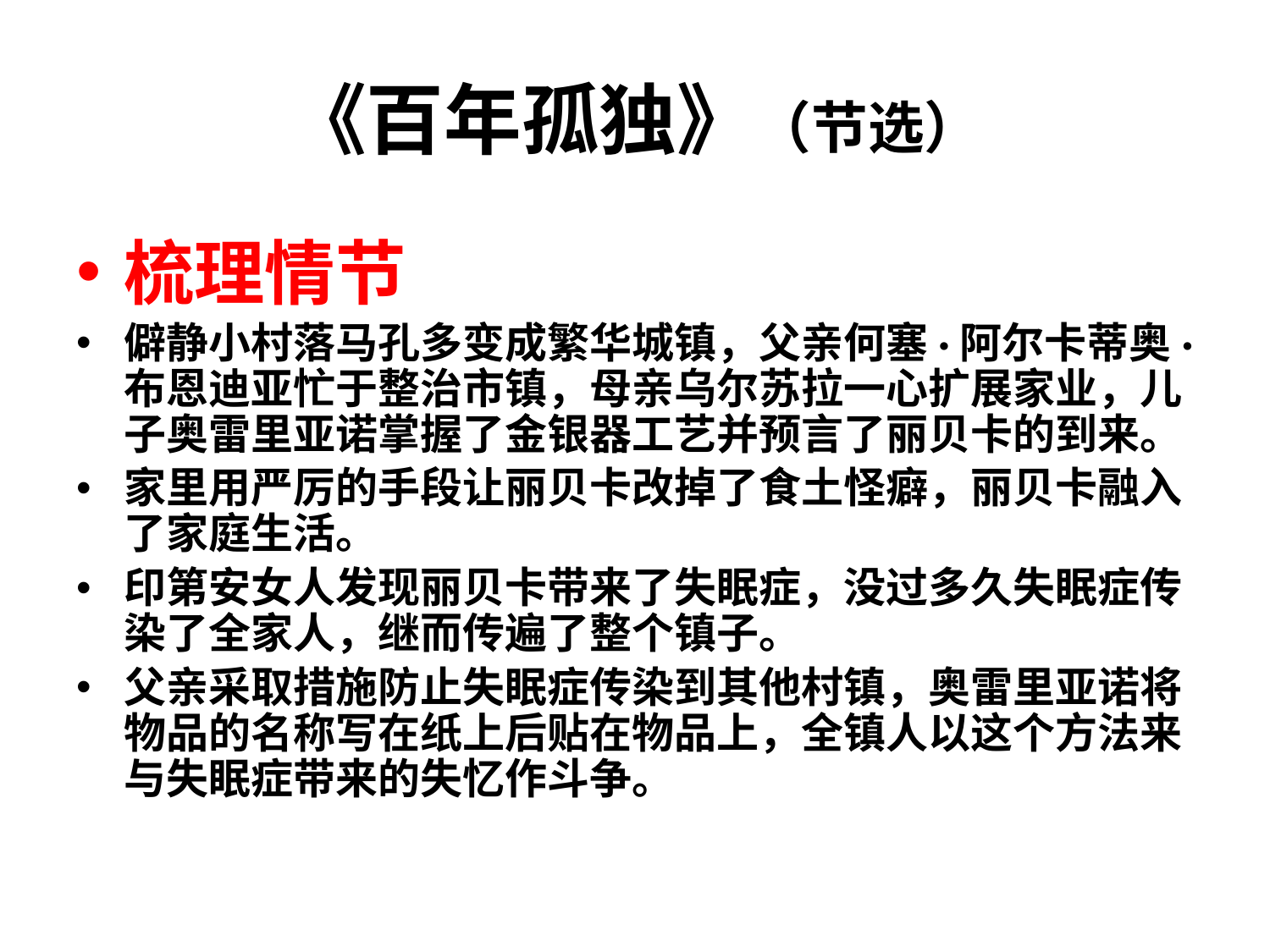

# 《百年孤独》（节选）
梳理情节
僻静小村落马孔多变成繁华城镇，父亲何塞·阿尔卡蒂奥·布恩迪亚忙于整治市镇，母亲乌尔苏拉一心扩展家业，儿子奥雷里亚诺掌握了金银器工艺并预言了丽贝卡的到来。
家里用严厉的手段让丽贝卡改掉了食土怪癖，丽贝卡融入了家庭生活。
印第安女人发现丽贝卡带来了失眠症，没过多久失眠症传染了全家人，继而传遍了整个镇子。
父亲采取措施防止失眠症传染到其他村镇，奥雷里亚诺将物品的名称写在纸上后贴在物品上，全镇人以这个方法来与失眠症带来的失忆作斗争。